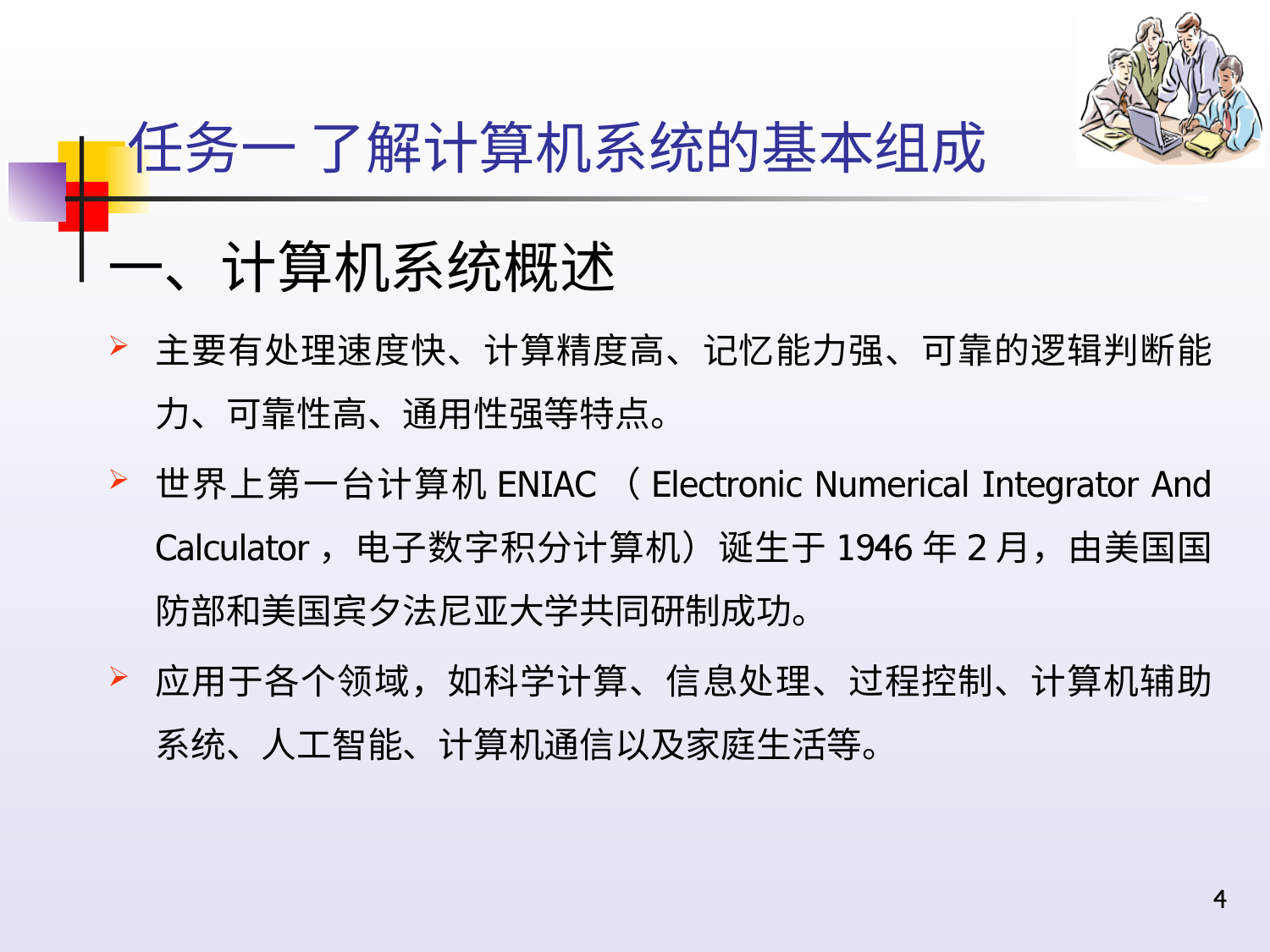

# 任务一 了解计算机系统的基本组成
一、计算机系统概述
主要有处理速度快、计算精度高、记忆能力强、可靠的逻辑判断能力、可靠性高、通用性强等特点。
世界上第一台计算机ENIAC（Electronic Numerical Integrator And Calculator，电子数字积分计算机）诞生于1946年2月，由美国国防部和美国宾夕法尼亚大学共同研制成功。
应用于各个领域，如科学计算、信息处理、过程控制、计算机辅助系统、人工智能、计算机通信以及家庭生活等。

4